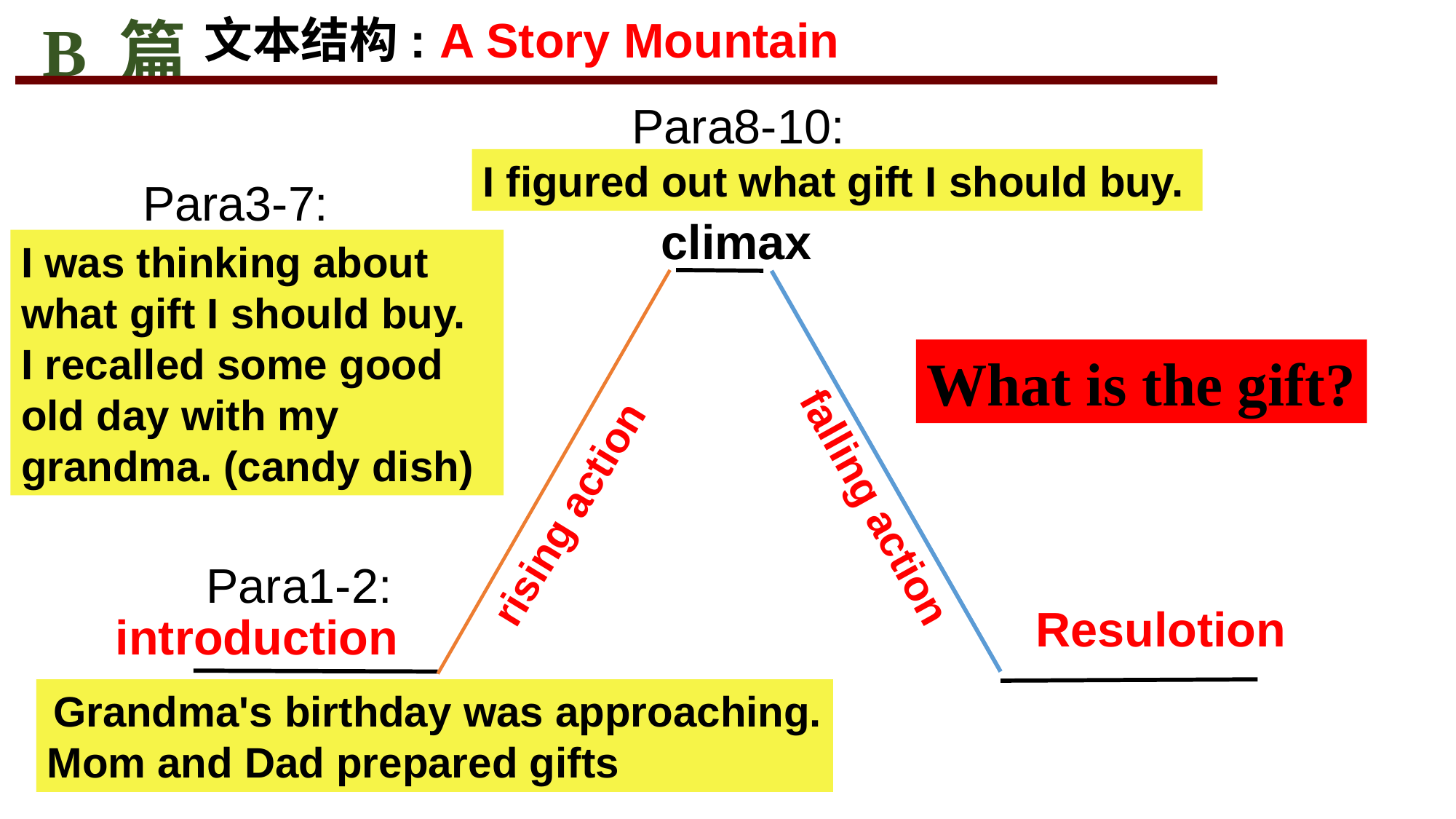

文本结构: A Story Mountain
B 篇
Para8-10:
I figured out what gift I should buy.
Para3-7:
climax
I was thinking about what gift I should buy.
I recalled some good old day with my grandma. (candy dish)
What is the gift?
rising action
falling action
Para1-2:
Resulotion
introduction
 Grandma's birthday was approaching.
Mom and Dad prepared gifts